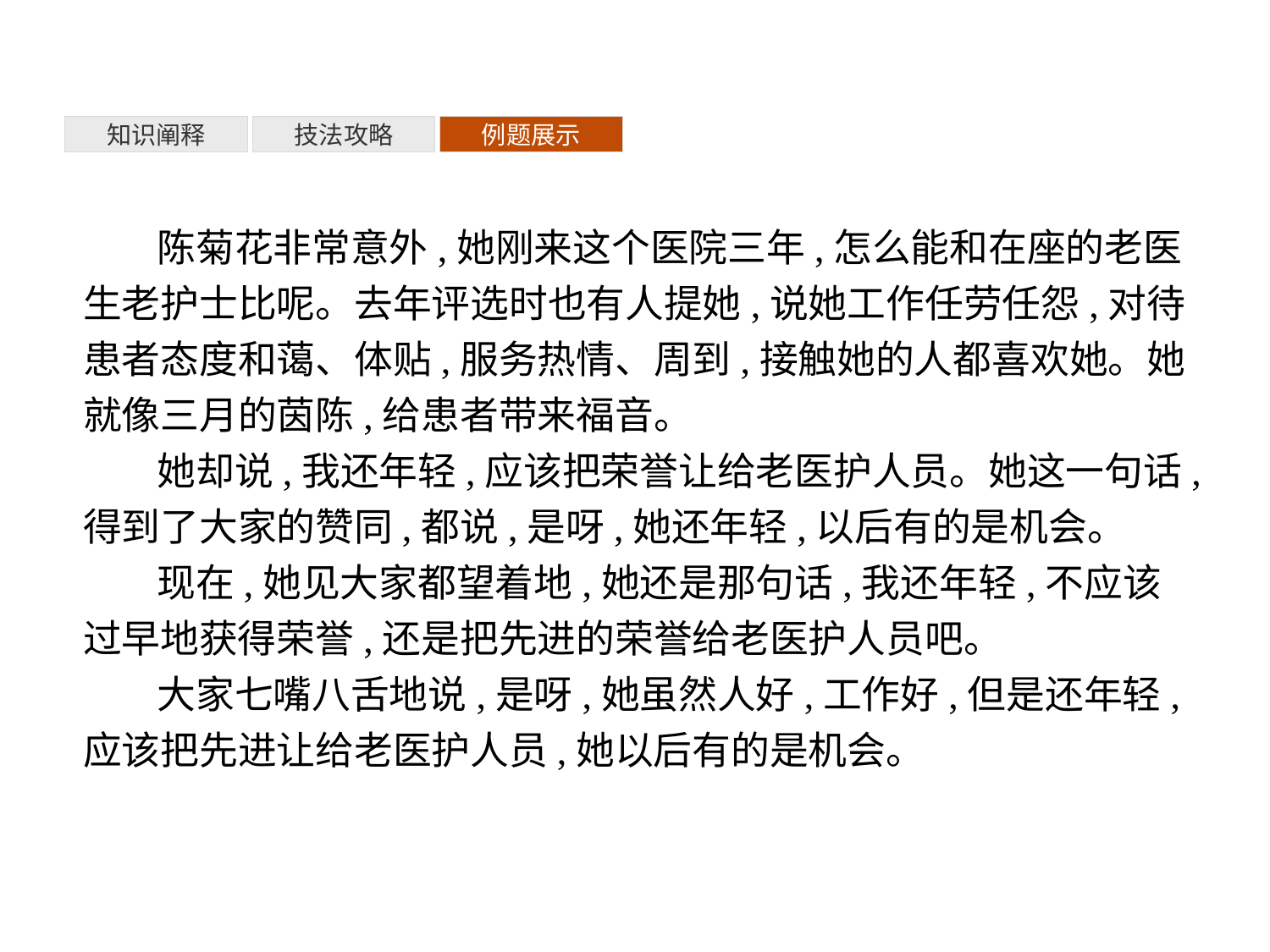

知识阐释
技法攻略
例题展示
陈菊花非常意外,她刚来这个医院三年,怎么能和在座的老医生老护士比呢。去年评选时也有人提她,说她工作任劳任怨,对待患者态度和蔼、体贴,服务热情、周到,接触她的人都喜欢她。她就像三月的茵陈,给患者带来福音。
她却说,我还年轻,应该把荣誉让给老医护人员。她这一句话,得到了大家的赞同,都说,是呀,她还年轻,以后有的是机会。
现在,她见大家都望着地,她还是那句话,我还年轻,不应该过早地获得荣誉,还是把先进的荣誉给老医护人员吧。
大家七嘴八舌地说,是呀,她虽然人好,工作好,但是还年轻,应该把先进让给老医护人员,她以后有的是机会。